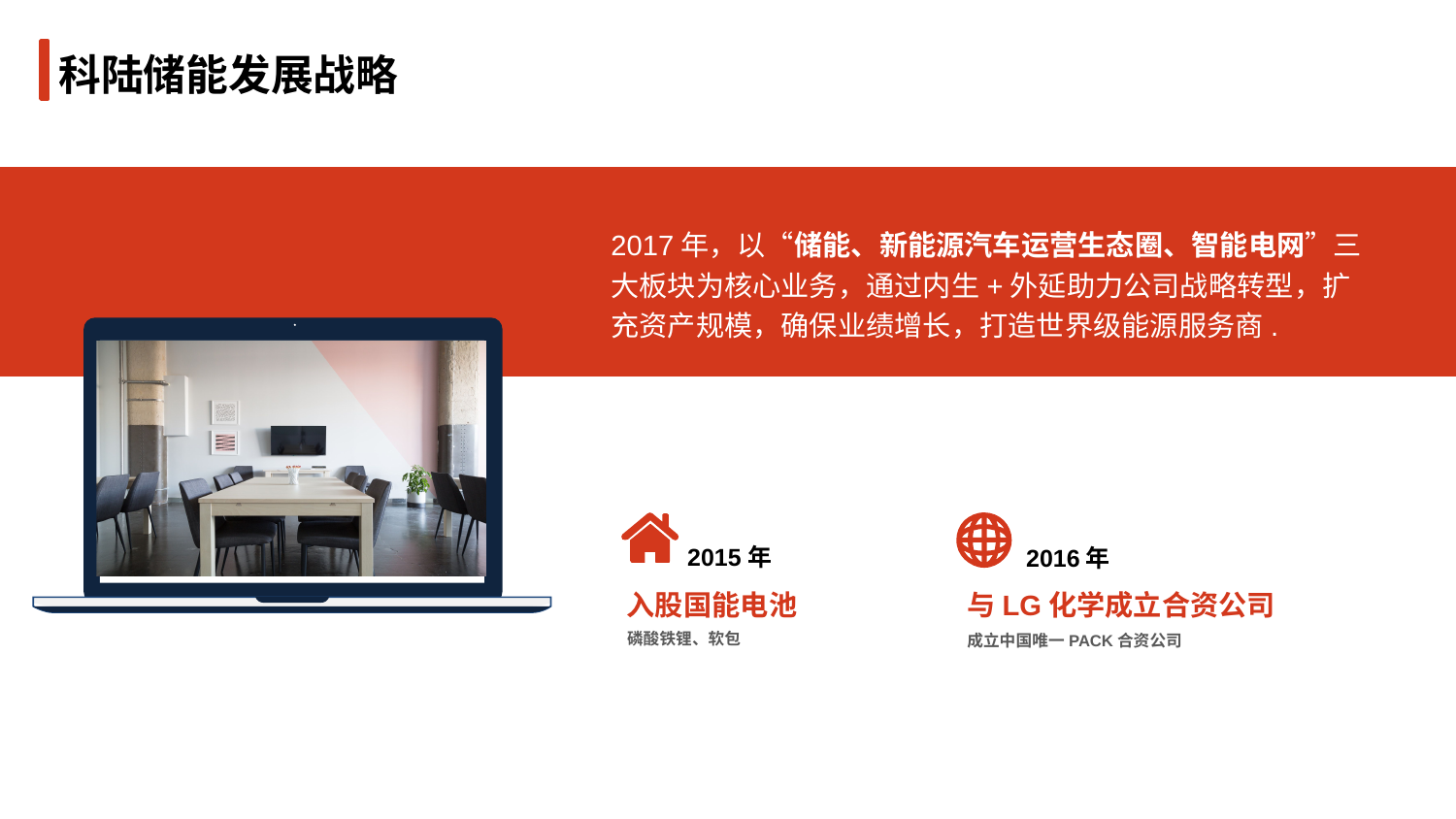

科陆储能发展战略

2017年，以“储能、新能源汽车运营生态圈、智能电网”三大板块为核心业务，通过内生+外延助力公司战略转型，扩充资产规模，确保业绩增长，打造世界级能源服务商.

2015年
2016年
与LG化学成立合资公司
入股国能电池
磷酸铁锂、软包
成立中国唯一PACK合资公司